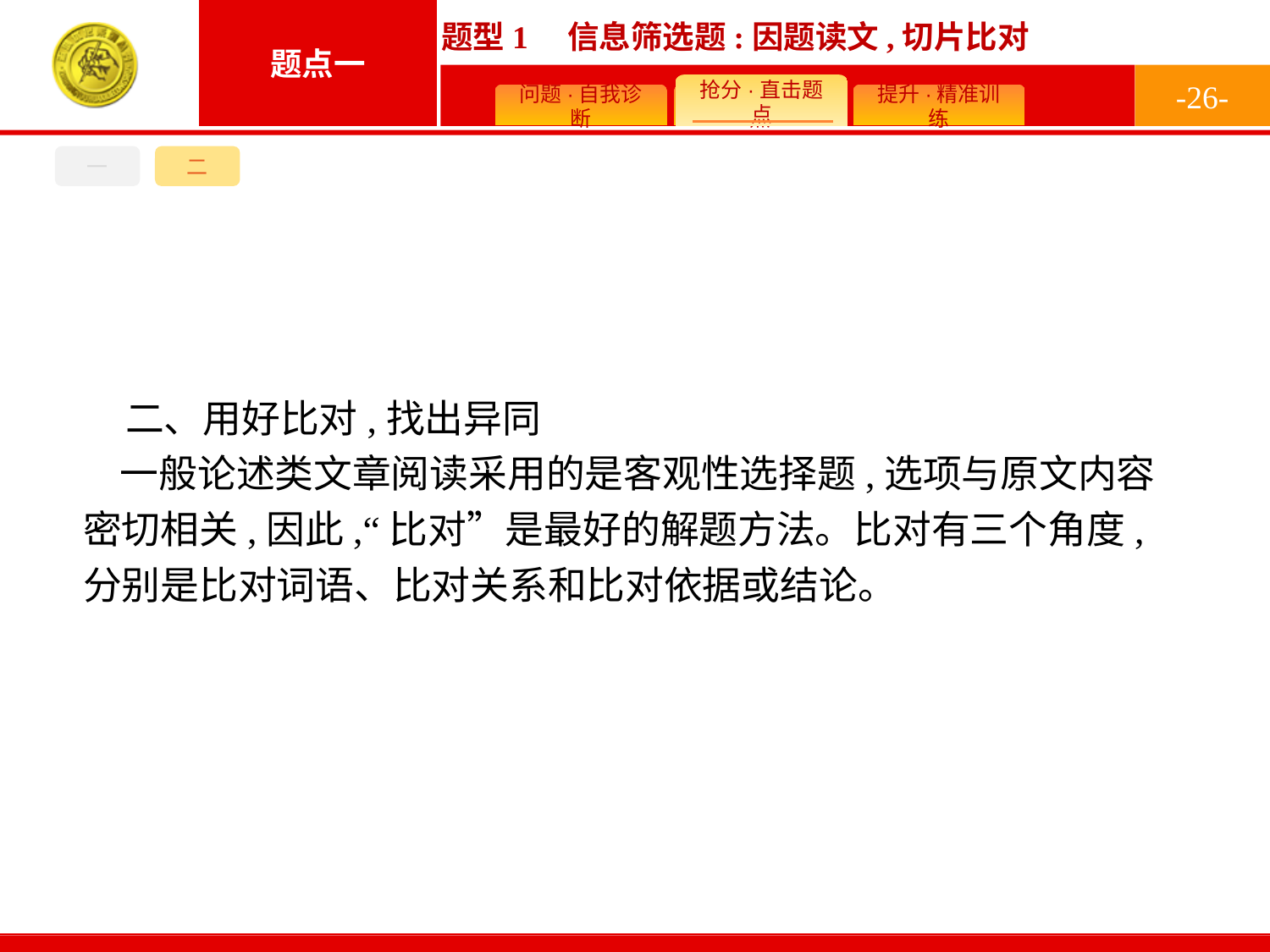

-26-
一
二
二、用好比对,找出异同
一般论述类文章阅读采用的是客观性选择题,选项与原文内容密切相关,因此,“比对”是最好的解题方法。比对有三个角度,分别是比对词语、比对关系和比对依据或结论。